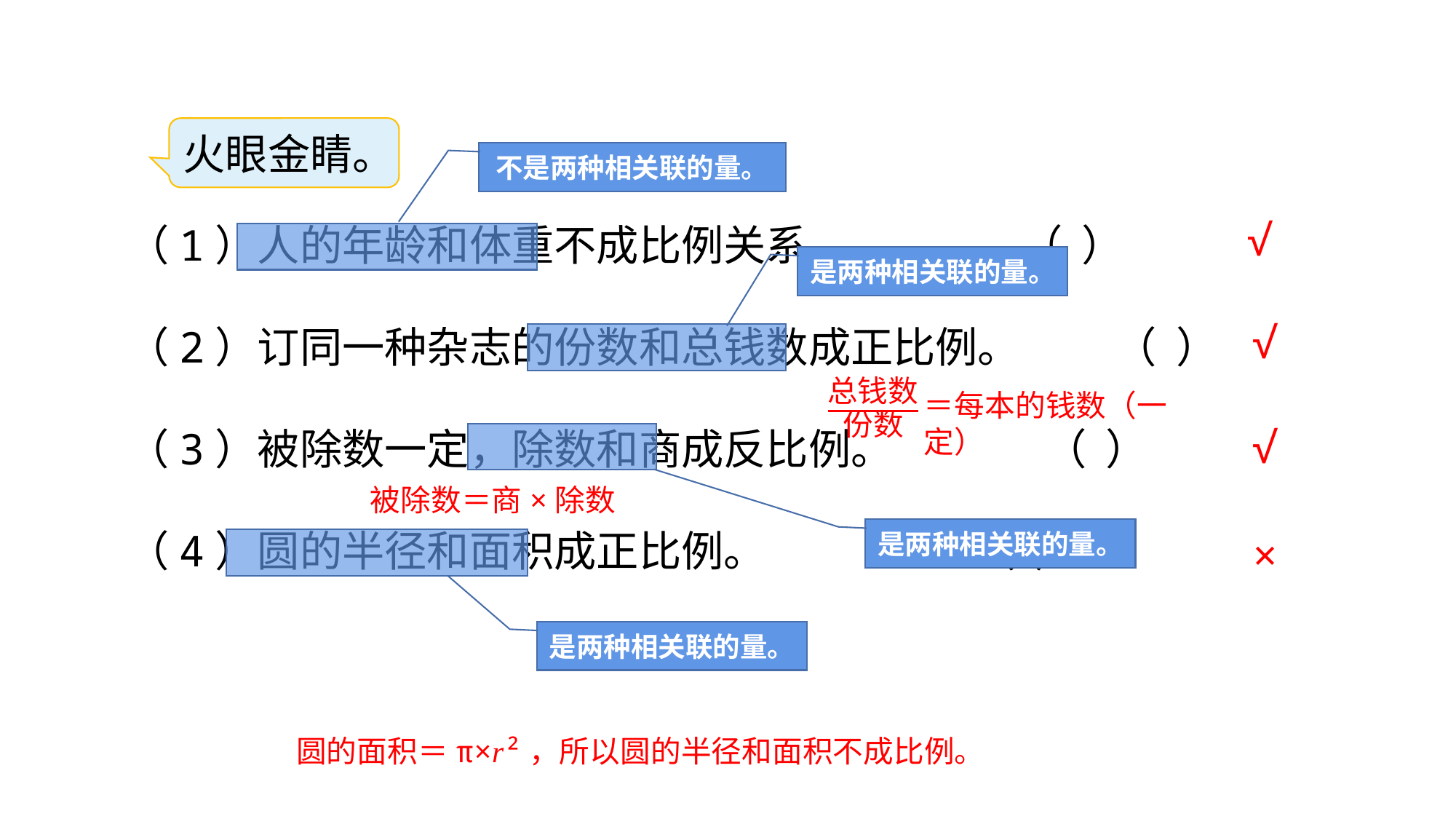

火眼金睛。
不是两种相关联的量。
√
（1）人的年龄和体重不成比例关系。                  （  ）

（2）订同一种杂志的份数和总钱数成正比例。          （  ）

（3）被除数一定，除数和商成反比例。                （  ）

（4）圆的半径和面积成正比例。                      （  ）

是两种相关联的量。
√

总钱数
＝每本的钱数（一定）
份数
√

被除数＝商×除数
是两种相关联的量。
×

是两种相关联的量。
圆的面积＝π×r²，所以圆的半径和面积不成比例。